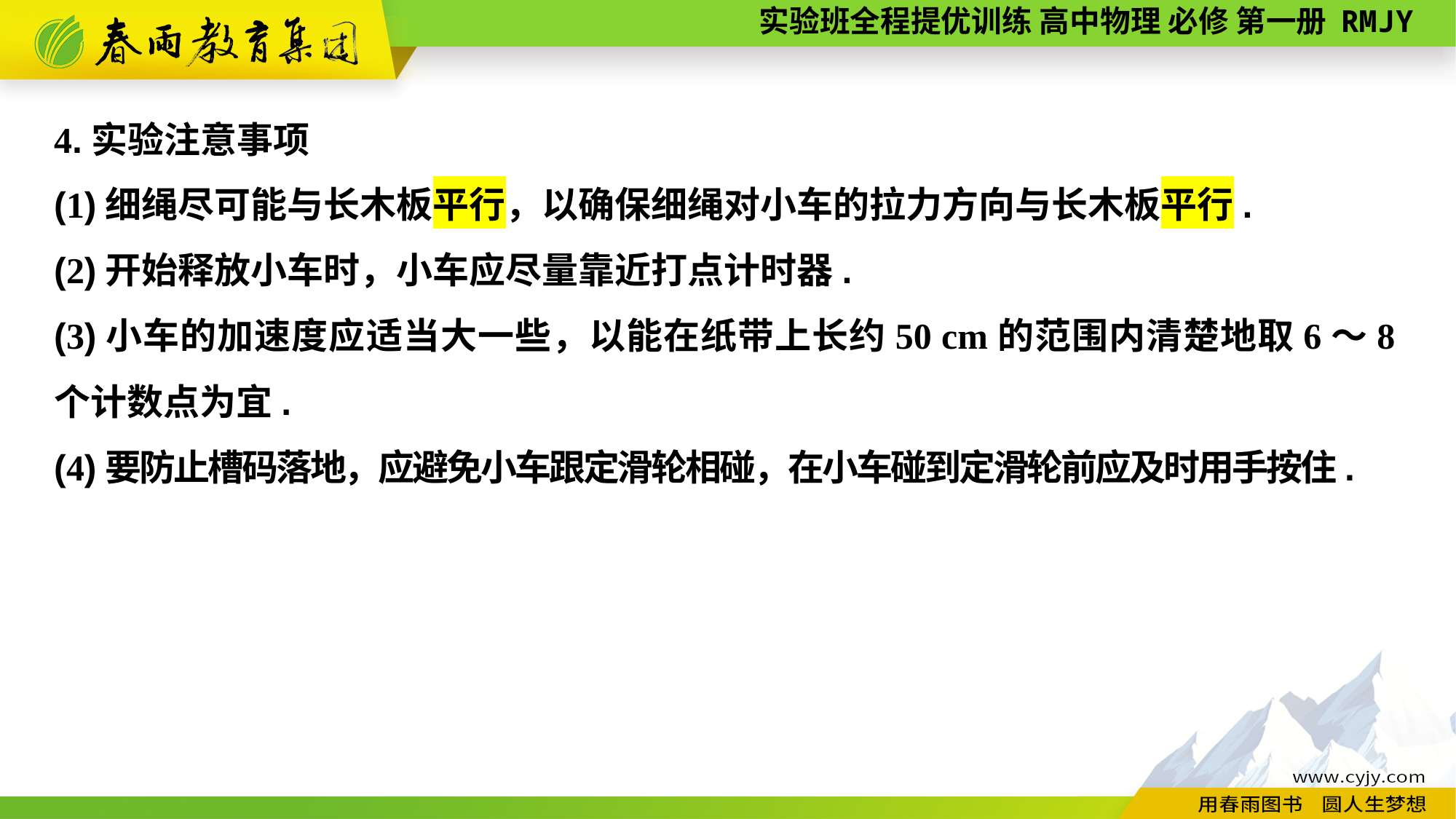

4.实验注意事项
(1)细绳尽可能与长木板平行，以确保细绳对小车的拉力方向与长木板平行.
(2)开始释放小车时，小车应尽量靠近打点计时器.
(3)小车的加速度应适当大一些，以能在纸带上长约50 cm的范围内清楚地取6～8个计数点为宜.
(4)要防止槽码落地，应避免小车跟定滑轮相碰，在小车碰到定滑轮前应及时用手按住.